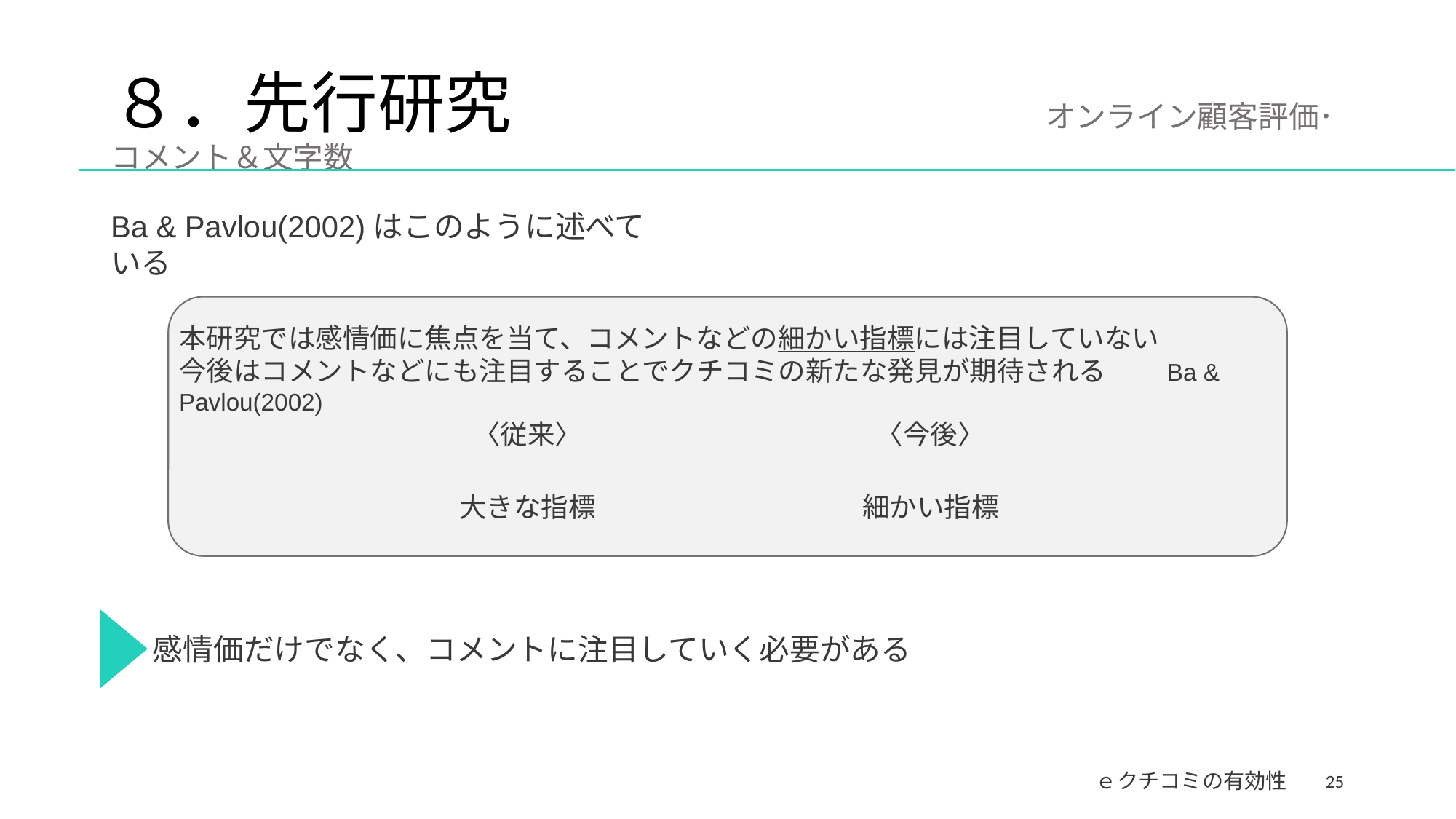

# ８．先行研究　　　　　　　　オンライン顧客評価･コメント＆文字数
Ba & Pavlou(2002)はこのように述べている

本研究では感情価に焦点を当て、コメントなどの細かい指標には注目していない
今後はコメントなどにも注目することでクチコミの新たな発見が期待される　　Ba & Pavlou(2002)
〈今後〉
細かい指標
〈従来〉
大きな指標
感情価だけでなく、コメントに注目していく必要がある

25
ｅクチコミの有効性